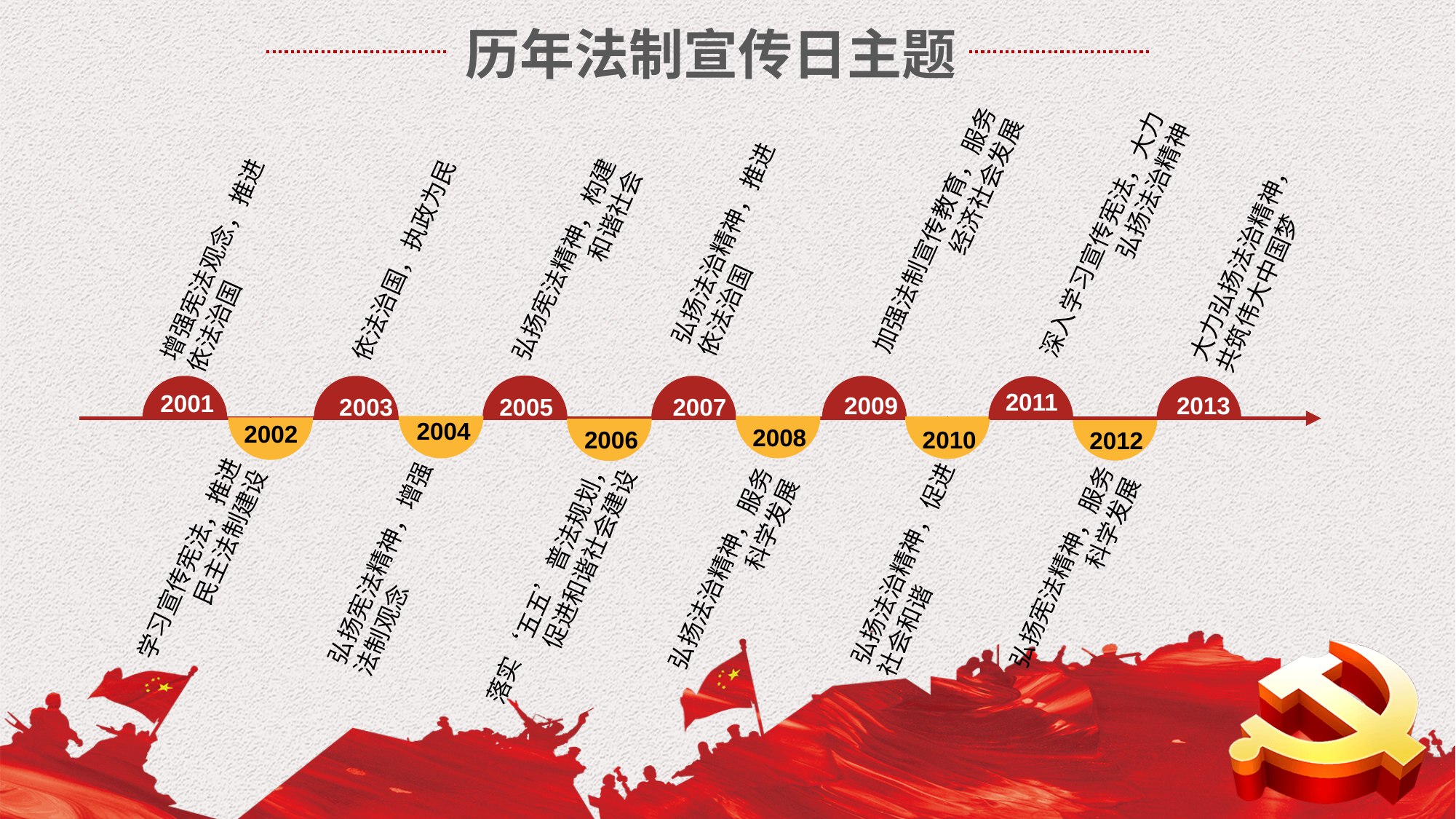

历年法制宣传日主题
加强法制宣传教育，服务
经济社会发展
深入学习宣传宪法，大力
弘扬法治精神
弘扬法治精神，推进
依法治国
增强宪法观念，推进
依法治国
弘扬宪法精神，构建
和谐社会
大力弘扬法治精神，
共筑伟大中国梦
依法治国，执政为民

2011
2001
2009
2013
2005
2007
2003
2004
2002
2008
2010
2006
2012
学习宣传宪法，推进
民主法制建设
弘扬宪法精神，增强
法制观念
弘扬法治精神，促进
社会和谐
弘扬宪法精神，服务
科学发展
弘扬法治精神，服务
科学发展
落实‘五五’普法规划，
促进和谐社会建设